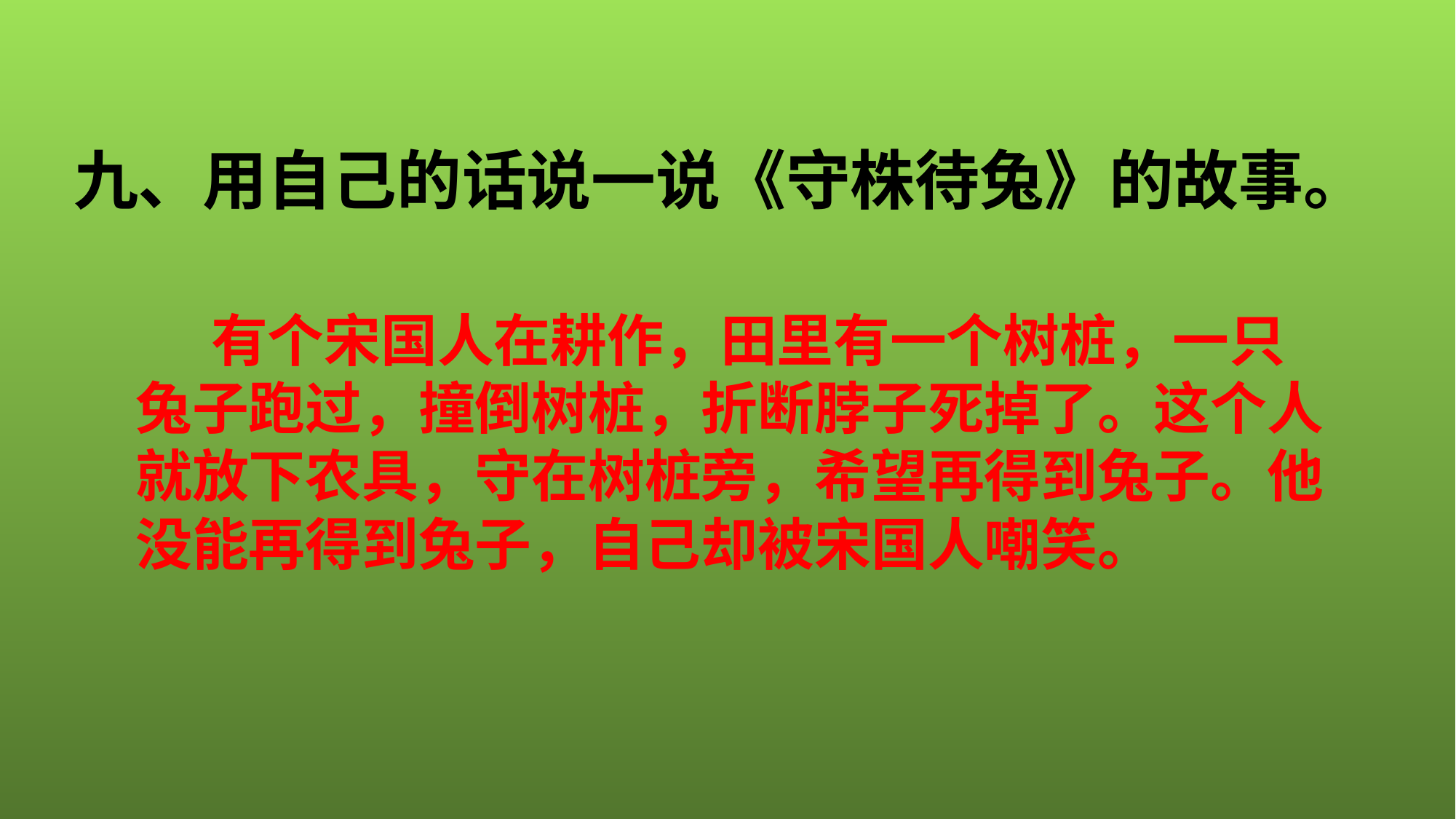

九、用自己的话说一说《守株待兔》的故事。
  有个宋国人在耕作，田里有一个树桩，一只兔子跑过，撞倒树桩，折断脖子死掉了。这个人就放下农具，守在树桩旁，希望再得到兔子。他没能再得到兔子，自己却被宋国人嘲笑。